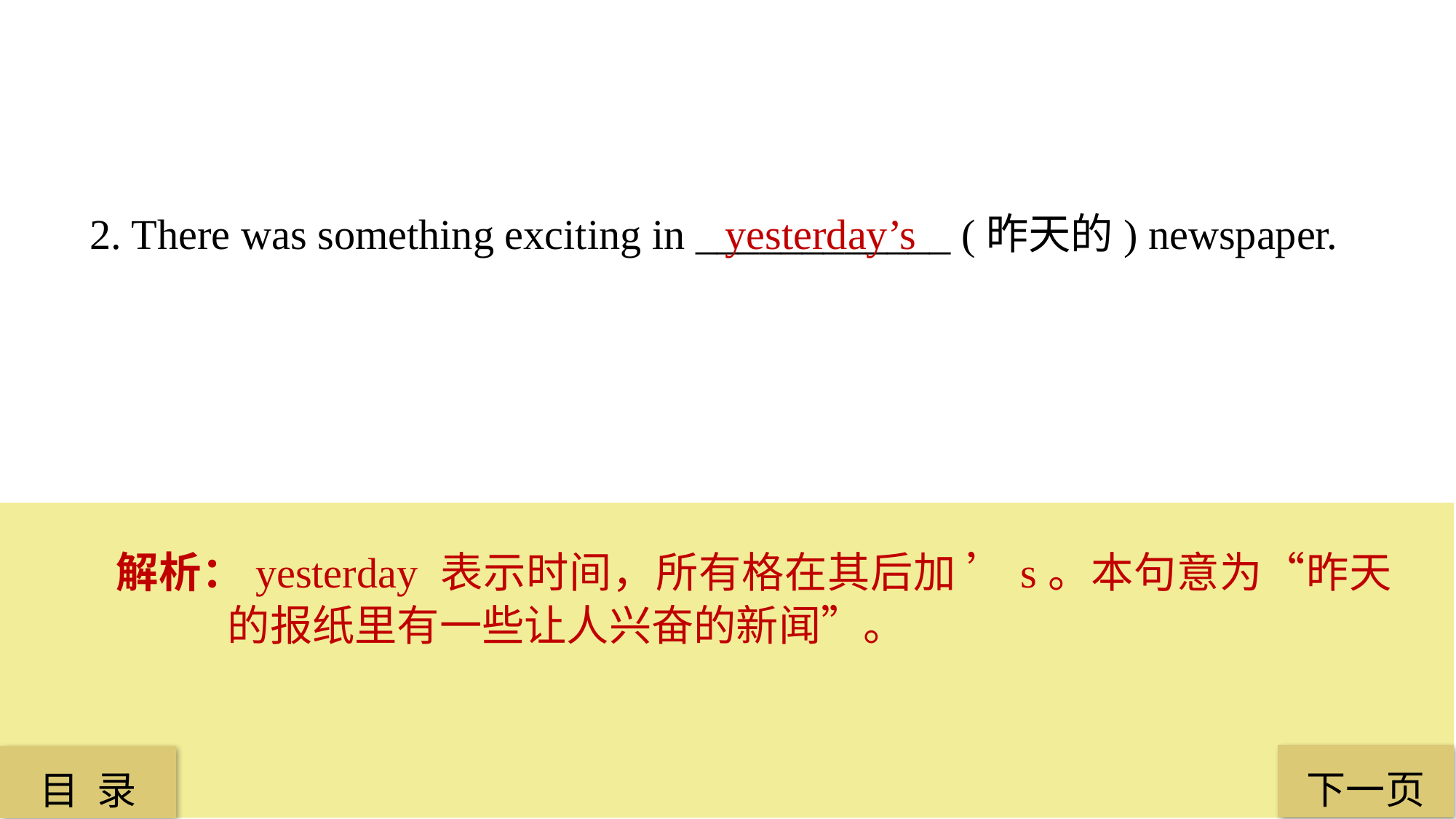

2. There was something exciting in ____________ (昨天的) newspaper.
 yesterday’s
解析：yesterday 表示时间，所有格在其后加 ’s。本句意为“昨天的报纸里有一些让人兴奋的新闻”。